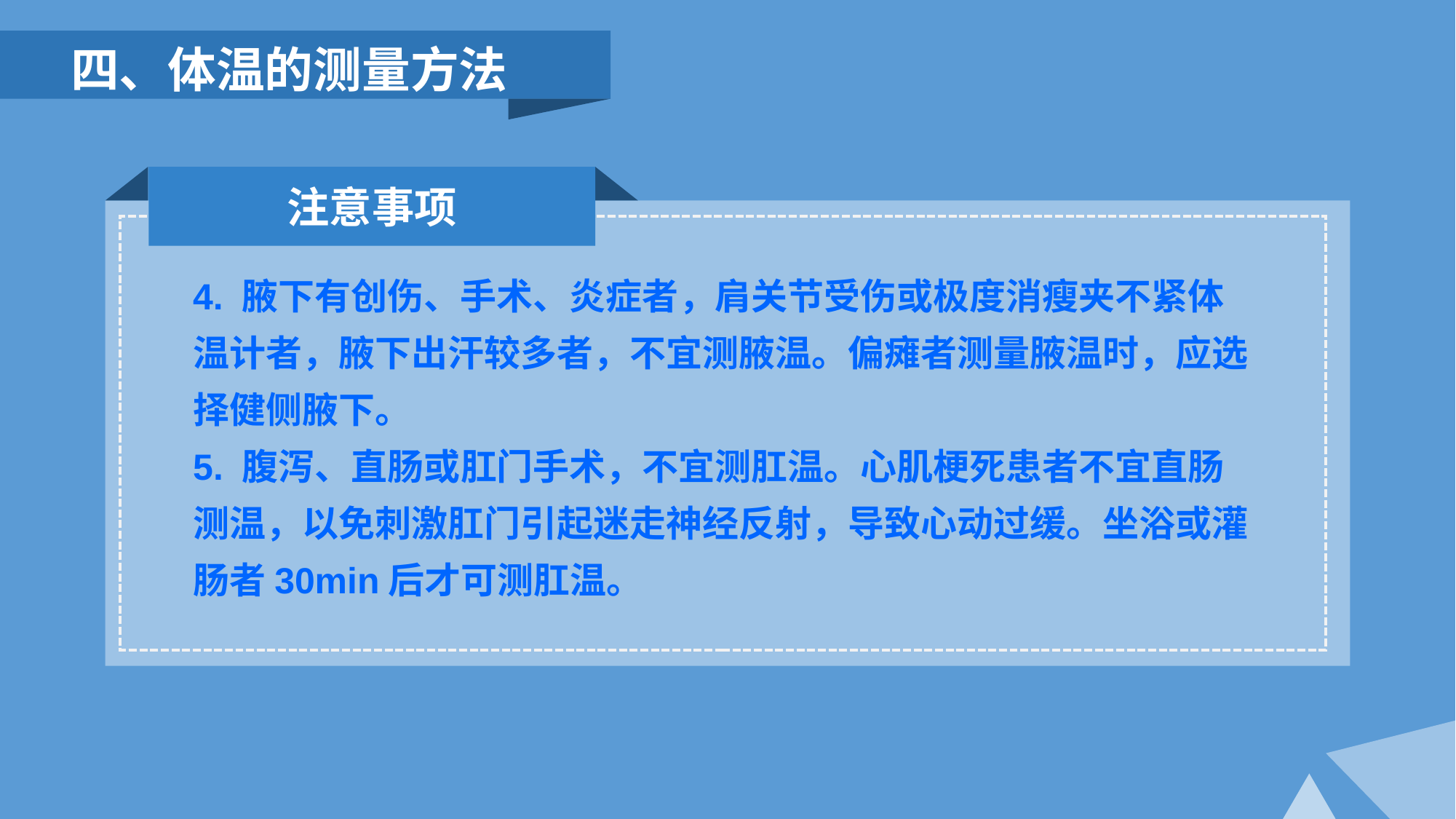

四、体温的测量方法

注意事项

4. 腋下有创伤、手术、炎症者，肩关节受伤或极度消瘦夹不紧体温计者，腋下出汗较多者，不宜测腋温。偏瘫者测量腋温时，应选择健侧腋下。
5. 腹泻、直肠或肛门手术，不宜测肛温。心肌梗死患者不宜直肠测温，以免刺激肛门引起迷走神经反射，导致心动过缓。坐浴或灌肠者30min后才可测肛温。